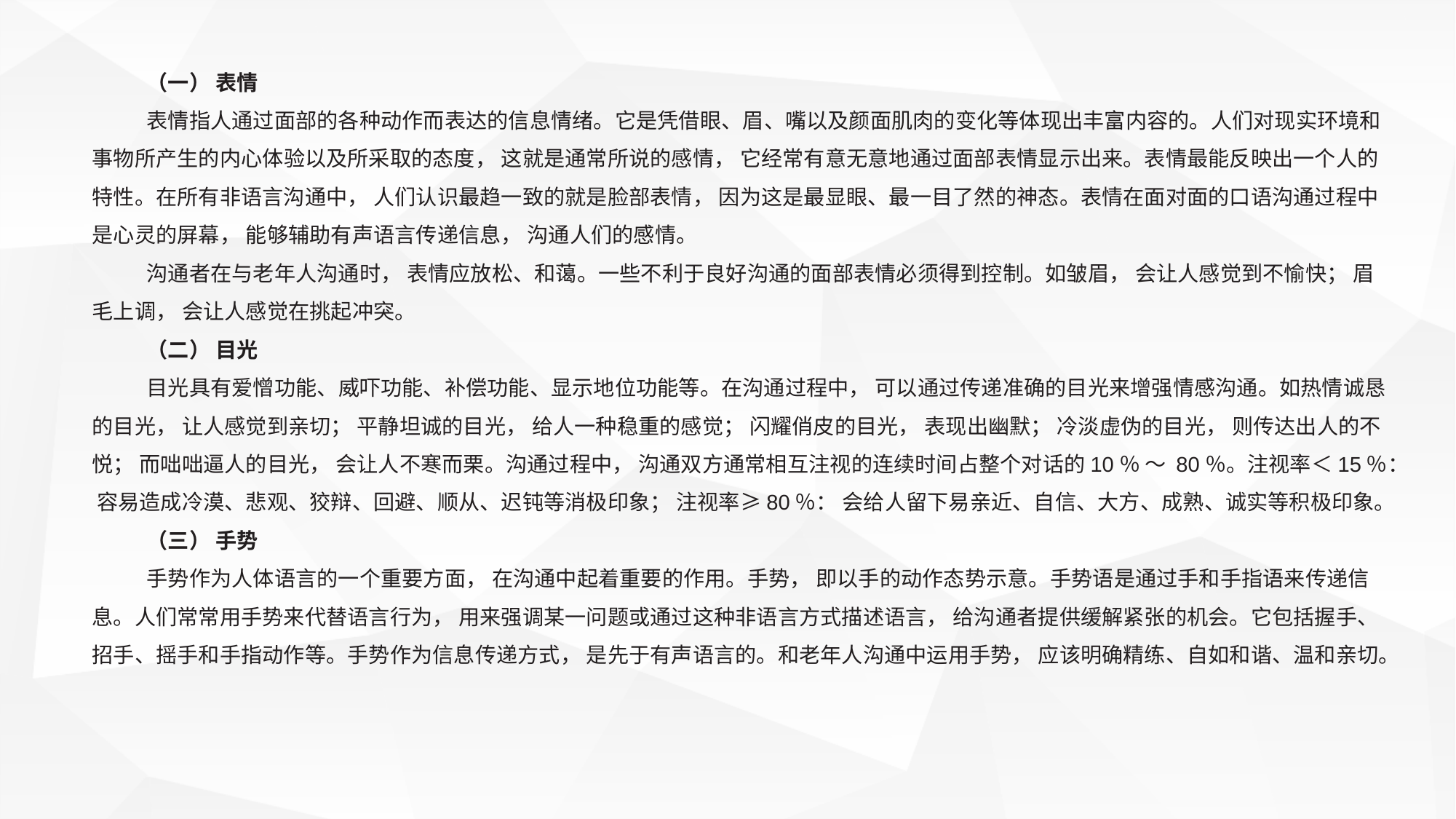

（一） 表情
表情指人通过面部的各种动作而表达的信息情绪。它是凭借眼、眉、嘴以及颜面肌肉的变化等体现出丰富内容的。人们对现实环境和事物所产生的内心体验以及所采取的态度， 这就是通常所说的感情， 它经常有意无意地通过面部表情显示出来。表情最能反映出一个人的特性。在所有非语言沟通中， 人们认识最趋一致的就是脸部表情， 因为这是最显眼、最一目了然的神态。表情在面对面的口语沟通过程中是心灵的屏幕， 能够辅助有声语言传递信息， 沟通人们的感情。
沟通者在与老年人沟通时， 表情应放松、和蔼。一些不利于良好沟通的面部表情必须得到控制。如皱眉， 会让人感觉到不愉快； 眉毛上调， 会让人感觉在挑起冲突。
（二） 目光
目光具有爱憎功能、威吓功能、补偿功能、显示地位功能等。在沟通过程中， 可以通过传递准确的目光来增强情感沟通。如热情诚恳的目光， 让人感觉到亲切； 平静坦诚的目光， 给人一种稳重的感觉； 闪耀俏皮的目光， 表现出幽默； 冷淡虚伪的目光， 则传达出人的不悦； 而咄咄逼人的目光， 会让人不寒而栗。沟通过程中， 沟通双方通常相互注视的连续时间占整个对话的10％ ～ 80％。注视率＜15％： 容易造成冷漠、悲观、狡辩、回避、顺从、迟钝等消极印象； 注视率≥80％： 会给人留下易亲近、自信、大方、成熟、诚实等积极印象。
（三） 手势
手势作为人体语言的一个重要方面， 在沟通中起着重要的作用。手势， 即以手的动作态势示意。手势语是通过手和手指语来传递信息。人们常常用手势来代替语言行为， 用来强调某一问题或通过这种非语言方式描述语言， 给沟通者提供缓解紧张的机会。它包括握手、招手、摇手和手指动作等。手势作为信息传递方式， 是先于有声语言的。和老年人沟通中运用手势， 应该明确精练、自如和谐、温和亲切。